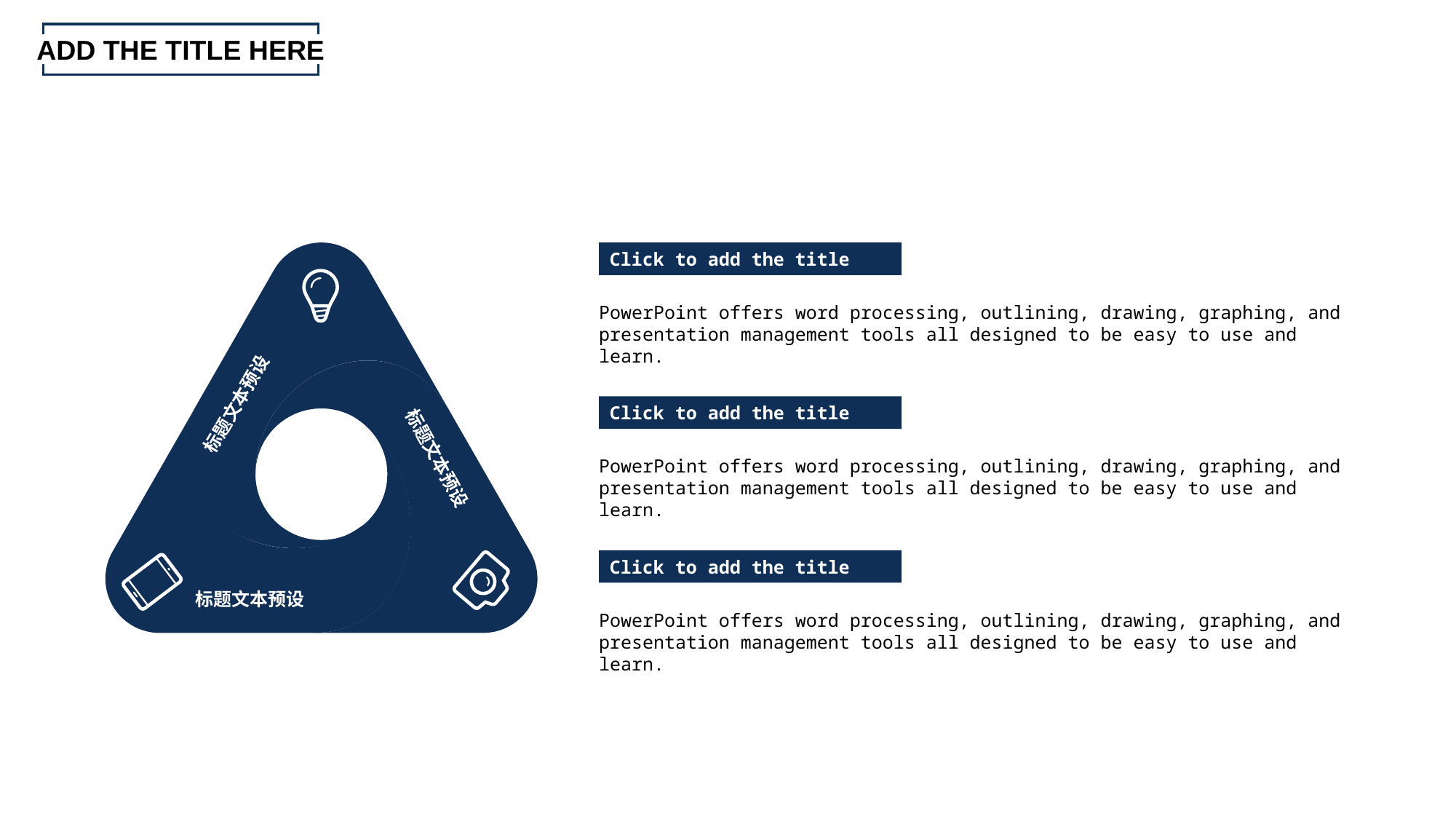

ADD THE TITLE HERE

标题文本预设

标题文本预设

标题文本预设
Click to add the title
PowerPoint offers word processing, outlining, drawing, graphing, and presentation management tools all designed to be easy to use and learn.
Click to add the title
PowerPoint offers word processing, outlining, drawing, graphing, and presentation management tools all designed to be easy to use and learn.
Click to add the title
PowerPoint offers word processing, outlining, drawing, graphing, and presentation management tools all designed to be easy to use and learn.